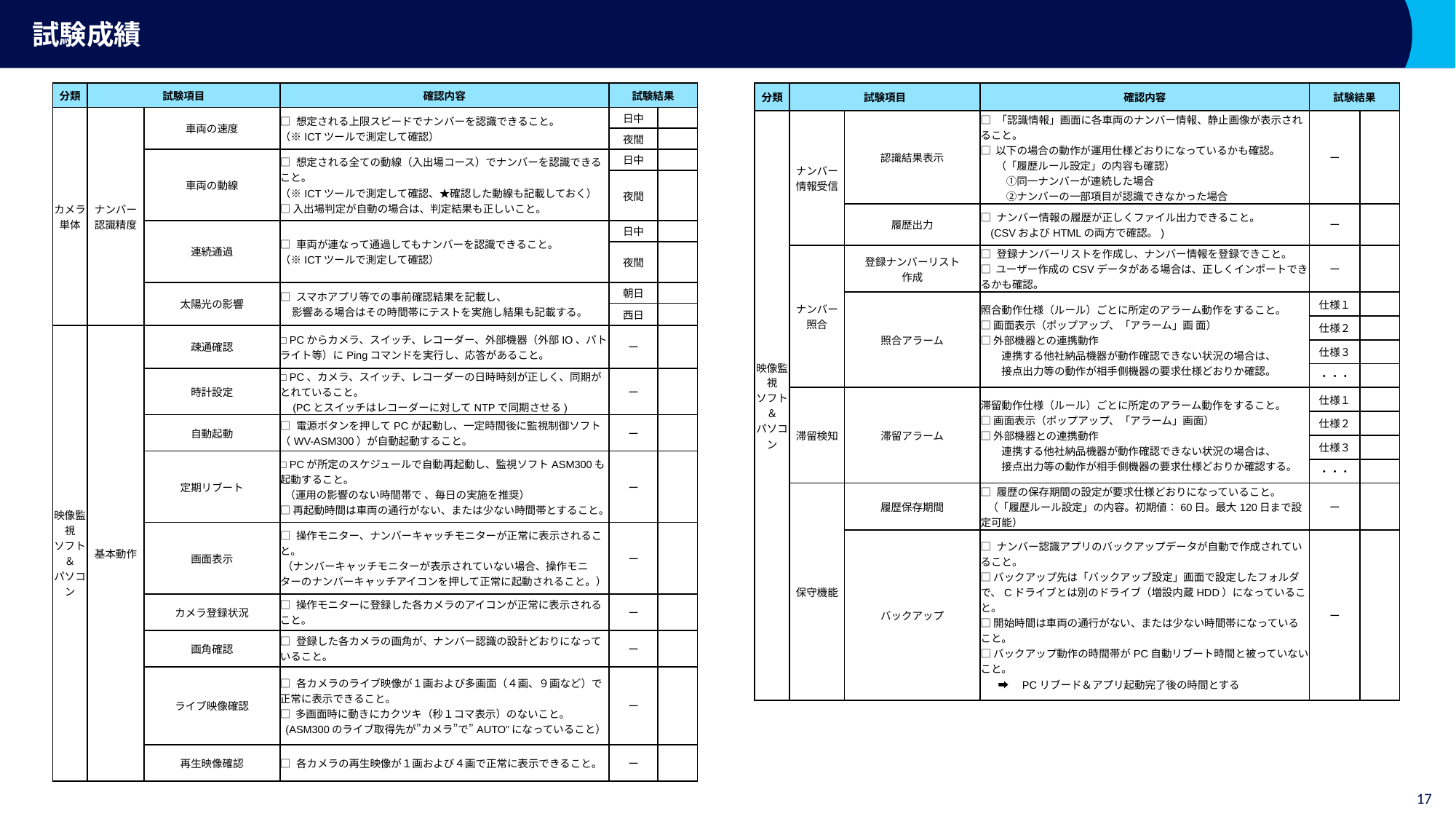

# 試験成績
| 分類 | 試験項目 |  | 確認内容 | 試験結果 |  |
| --- | --- | --- | --- | --- | --- |
| カメラ 単体 | ナンバー 認識精度 | 車両の速度 | □ 想定される上限スピードでナンバーを認識できること。 （※ICTツールで測定して確認） | 日中 |  |
|  |  |  |  | 夜間 |  |
|  |  | 車両の動線 | □ 想定される全ての動線（入出場コース）でナンバーを認識できること。 （※ICTツールで測定して確認、★確認した動線も記載しておく） □ 入出場判定が自動の場合は、判定結果も正しいこと。 | 日中 |  |
|  |  |  |  | 夜間 |  |
|  |  | 連続通過 | □ 車両が連なって通過してもナンバーを認識できること。 （※ICTツールで測定して確認） | 日中 |  |
|  |  |  |  | 夜間 |  |
|  |  | 太陽光の影響 | □ スマホアプリ等での事前確認結果を記載し、 影響ある場合はその時間帯にテストを実施し結果も記載する。 | 朝日 |  |
|  |  |  |  | 西日 |  |
| 映像監視 ソフト ＆ パソコン | 基本動作 | 疎通確認 | □ PCからカメラ、スイッチ、レコーダー、外部機器（外部IO、パトライト等）にPingコマンドを実行し、応答があること。 | ー |  |
|  |  | 時計設定 | □ PC、カメラ、スイッチ、レコーダーの日時時刻が正しく、同期がとれていること。 (PCとスイッチはレコーダーに対してNTPで同期させる) | ー |  |
|  |  | 自動起動 | □ 電源ボタンを押してPCが起動し、一定時間後に監視制御ソフト（WV-ASM300）が自動起動すること。 | ー |  |
|  |  | 定期リブート | □ PCが所定のスケジュールで自動再起動し、監視ソフトASM300も起動すること。 （運用の影響のない時間帯で 、毎日の実施を推奨） □ 再起動時間は車両の通行がない、または少ない時間帯とすること。 | ー |  |
|  |  | 画面表示 | □ 操作モニター、ナンバーキャッチモニターが正常に表示されること。 （ナンバーキャッチモニターが表示されていない場合、操作モニターのナンバーキャッチアイコンを押して正常に起動されること。） | ー |  |
|  |  | カメラ登録状況 | □ 操作モニターに登録した各カメラのアイコンが正常に表示されること。 | ー |  |
|  |  | 画角確認 | □ 登録した各カメラの画角が、ナンバー認識の設計どおりになっていること。 | ー |  |
|  |  | ライブ映像確認 | □ 各カメラのライブ映像が１画および多画面（４画、９画など）で正常に表示できること。 □ 多画面時に動きにカクツキ（秒１コマ表示）のないこと。 (ASM300のライブ取得先が”カメラ”で”AUTO”になっていること） | ー |  |
|  |  | 再生映像確認 | □ 各カメラの再生映像が１画および４画で正常に表示できること。 | ー |  |
| 分類 | 試験項目 |  | 確認内容 | 試験結果 |  |
| --- | --- | --- | --- | --- | --- |
| 映像監視 ソフト ＆ パソコン | ナンバー 情報受信 | 認識結果表示 | □ 「認識情報」画面に各車両のナンバー情報、静止画像が表示されること。 □ 以下の場合の動作が運用仕様どおりになっているかも確認。 　 （「履歴ルール設定」の内容も確認） 　　 ①同一ナンバーが連続した場合 　　 ②ナンバーの一部項目が認識できなかった場合 | ー |  |
|  |  | 履歴出力 | □ ナンバー情報の履歴が正しくファイル出力できること。 (CSVおよびHTMLの両方で確認。) | ー |  |
|  | ナンバー 照合 | 登録ナンバーリスト 作成 | □ 登録ナンバーリストを作成し、ナンバー情報を登録できこと。 □ ユーザー作成のCSVデータがある場合は、正しくインポートできるかも確認。 | ー |  |
|  |  | 照合アラーム | 照合動作仕様（ルール）ごとに所定のアラーム動作をすること。 □ 画面表示（ポップアップ、「アラーム」画 面） □ 外部機器との連携動作 　　連携する他社納品機器が動作確認できない状況の場合は、 　　接点出力等の動作が相手側機器の要求仕様どおりか確認。 | 仕様１ |  |
|  |  |  |  | 仕様２ |  |
|  |  |  |  | 仕様３ |  |
|  |  |  |  | ・・・ |  |
|  | 滞留検知 | 滞留アラーム | 滞留動作仕様（ルール）ごとに所定のアラーム動作をすること。 □ 画面表示（ポップアップ、「アラーム」画面） □ 外部機器との連携動作 　　連携する他社納品機器が動作確認できない状況の場合は、 　　接点出力等の動作が相手側機器の要求仕様どおりか確認する。 | 仕様１ |  |
|  |  |  |  | 仕様２ |  |
|  |  |  |  | 仕様３ |  |
|  |  |  |  | ・・・ |  |
|  | 保守機能 | 履歴保存期間 | □ 履歴の保存期間の設定が要求仕様どおりになっていること。 （「履歴ルール設定」の内容。初期値：60日。最大120日まで設定可能） | ー |  |
|  |  | バックアップ | □ ナンバー認識アプリのバックアップデータが自動で作成されていること。 □ バックアップ先は「バックアップ設定」画面で設定したフォルダで、Cドライブとは別のドライブ（増設内蔵HDD）になっていること。 □ 開始時間は車両の通行がない、または少ない時間帯になっていること。 □ バックアップ動作の時間帯がPC自動リブート時間と被っていないこと。 　 ➡　PCリブード＆アプリ起動完了後の時間とする | ー |  |